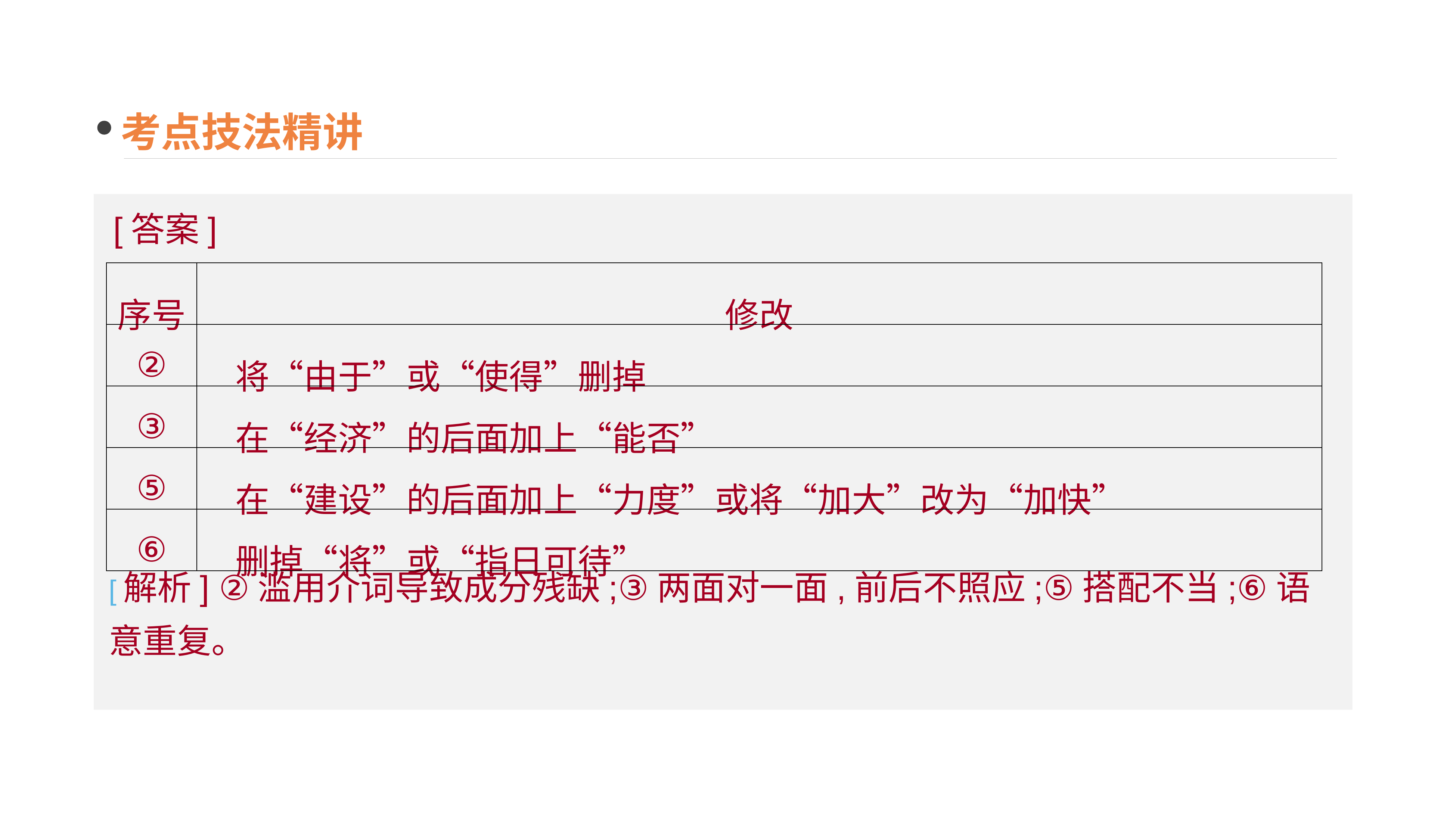

考点技法精讲

[答案]

| 序号 | 修改 |
| --- | --- |
| ② | 将“由于”或“使得”删掉 |
| ③ | 在“经济”的后面加上“能否” |
| ⑤ | 在“建设”的后面加上“力度”或将“加大”改为“加快” |
| ⑥ | 删掉“将”或“指日可待” |
[解析] ②滥用介词导致成分残缺;③两面对一面,前后不照应;⑤搭配不当;⑥语意重复。